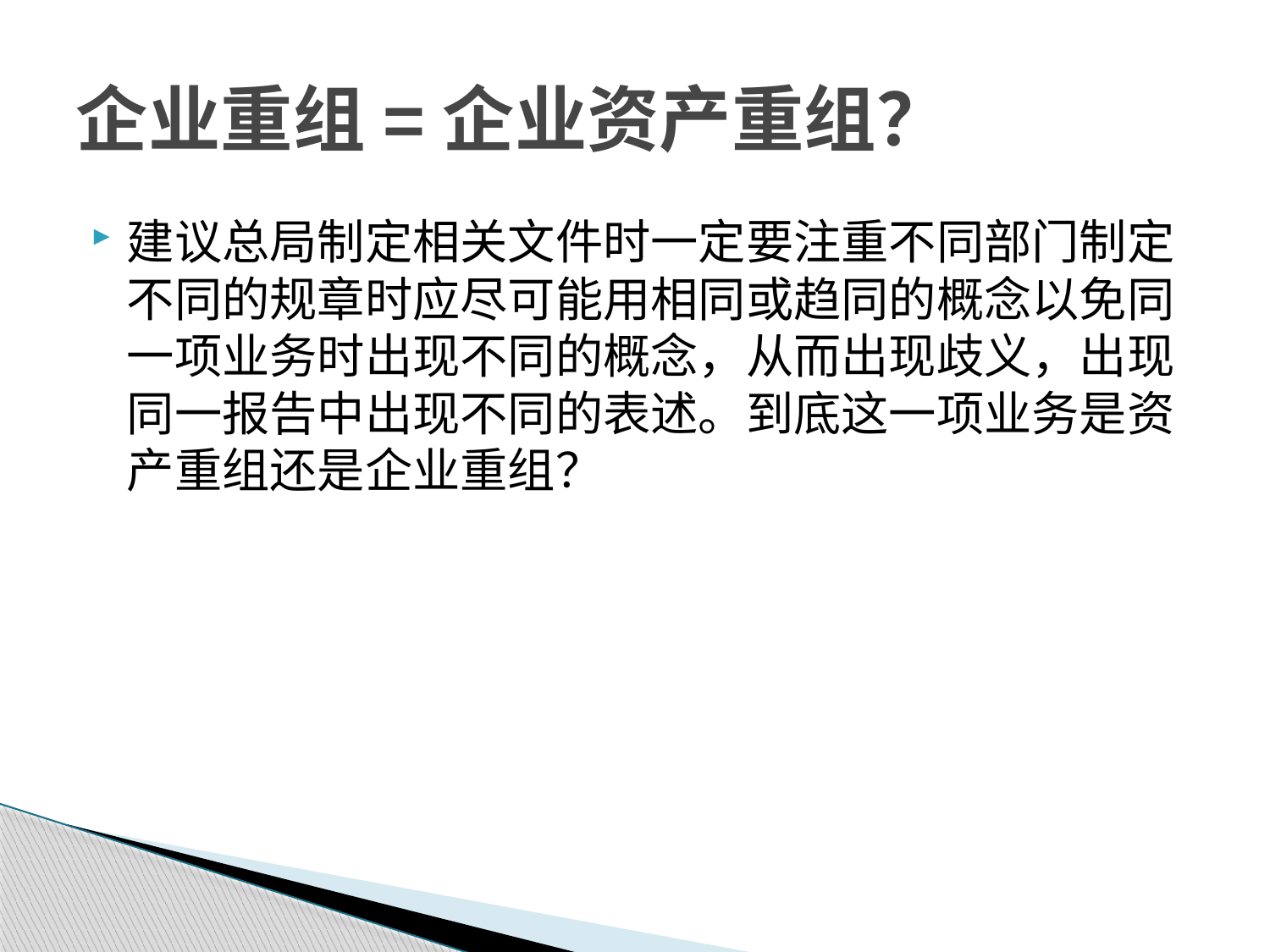

# 企业重组=企业资产重组？
建议总局制定相关文件时一定要注重不同部门制定不同的规章时应尽可能用相同或趋同的概念以免同一项业务时出现不同的概念，从而出现歧义，出现同一报告中出现不同的表述。到底这一项业务是资产重组还是企业重组？